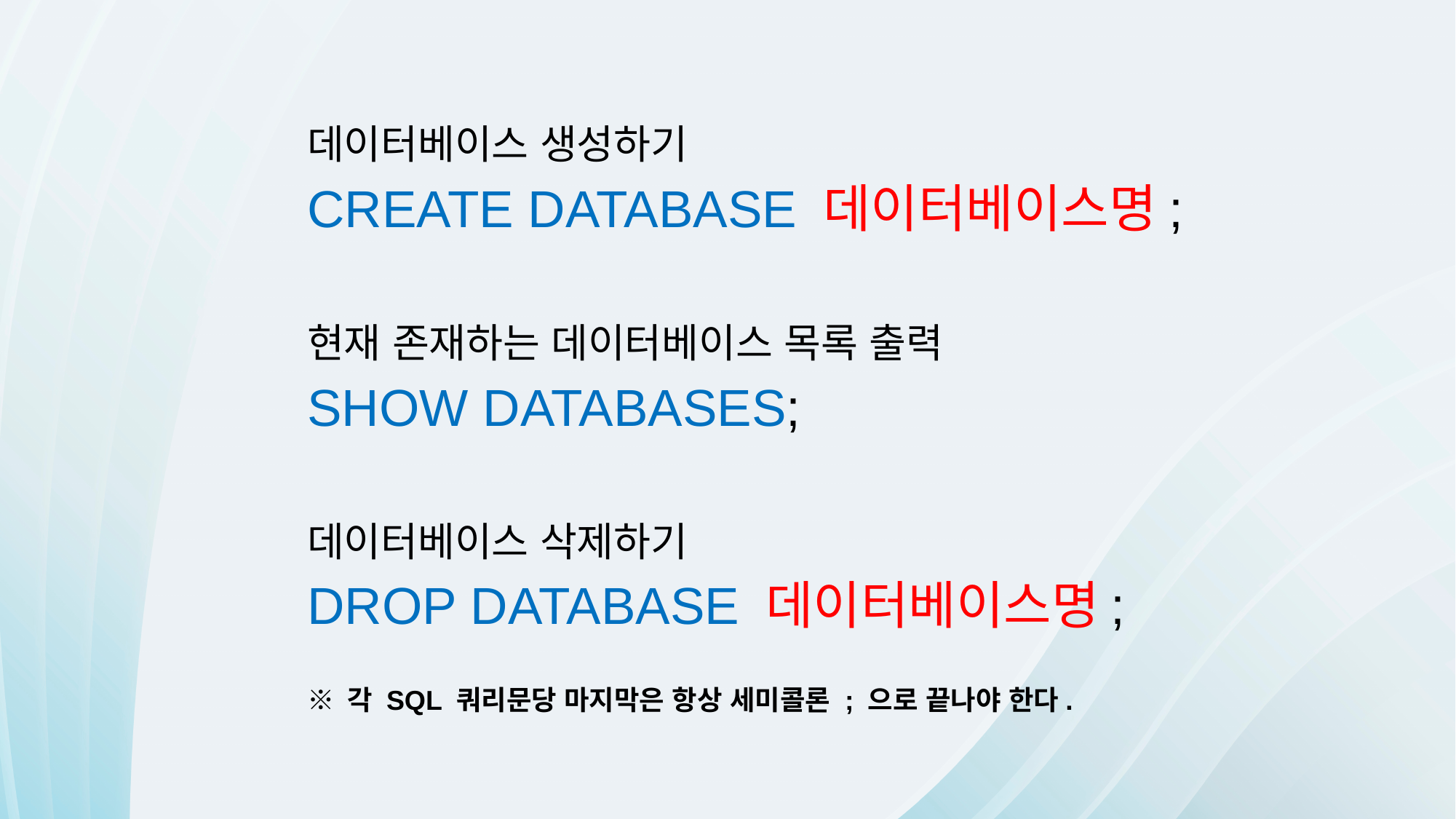

데이터베이스 생성하기
CREATE DATABASE 데이터베이스명;

현재 존재하는 데이터베이스 목록 출력
SHOW DATABASES;

데이터베이스 삭제하기
DROP DATABASE 데이터베이스명;

※ 각 SQL 쿼리문당 마지막은 항상 세미콜론 ; 으로 끝나야 한다.